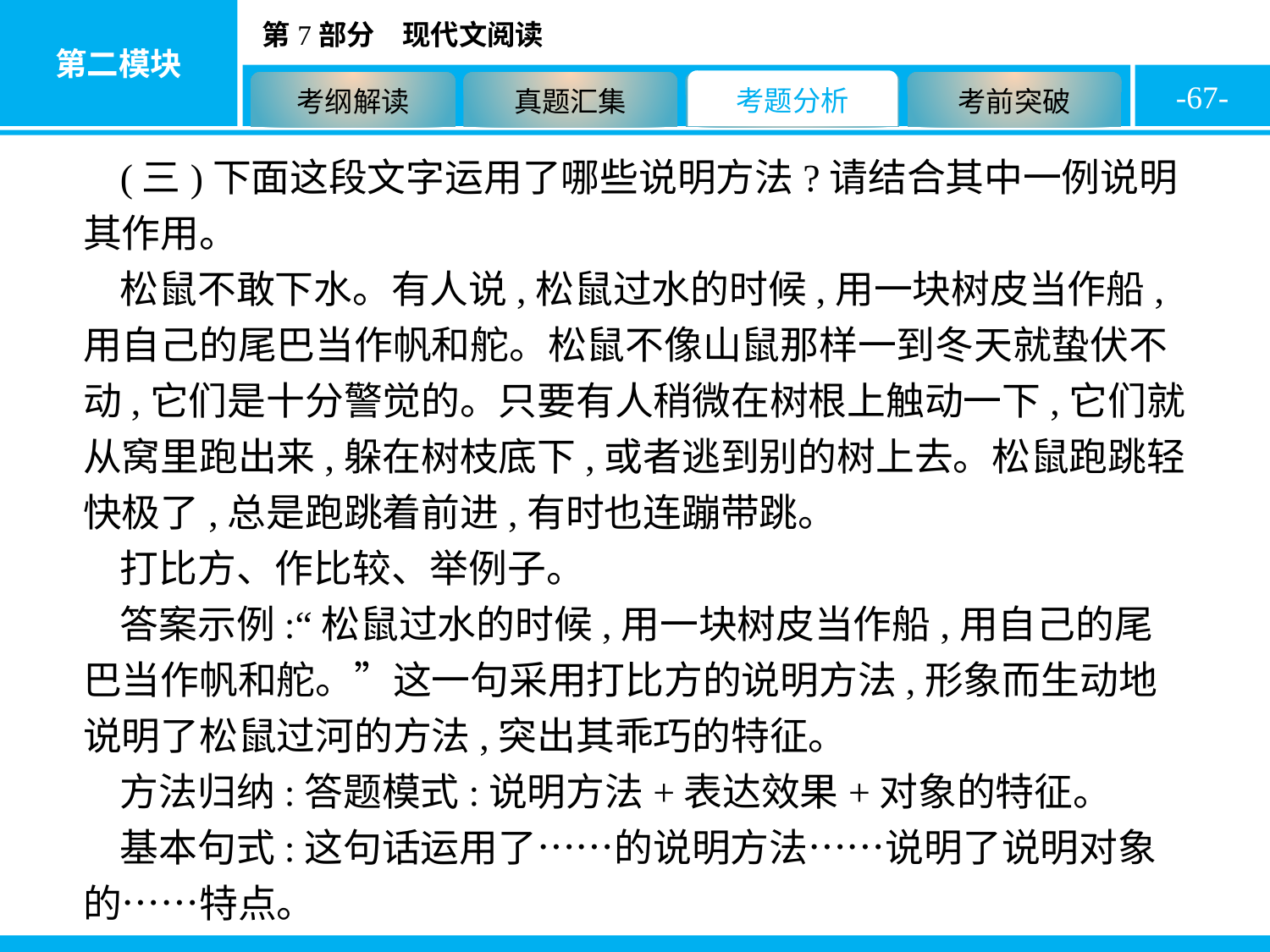

-67-
(三)下面这段文字运用了哪些说明方法?请结合其中一例说明其作用。
松鼠不敢下水。有人说,松鼠过水的时候,用一块树皮当作船,用自己的尾巴当作帆和舵。松鼠不像山鼠那样一到冬天就蛰伏不动,它们是十分警觉的。只要有人稍微在树根上触动一下,它们就从窝里跑出来,躲在树枝底下,或者逃到别的树上去。松鼠跑跳轻快极了,总是跑跳着前进,有时也连蹦带跳。
打比方、作比较、举例子。
答案示例:“松鼠过水的时候,用一块树皮当作船,用自己的尾巴当作帆和舵。”这一句采用打比方的说明方法,形象而生动地说明了松鼠过河的方法,突出其乖巧的特征。
方法归纳:答题模式:说明方法+表达效果+对象的特征。
基本句式:这句话运用了……的说明方法……说明了说明对象的……特点。